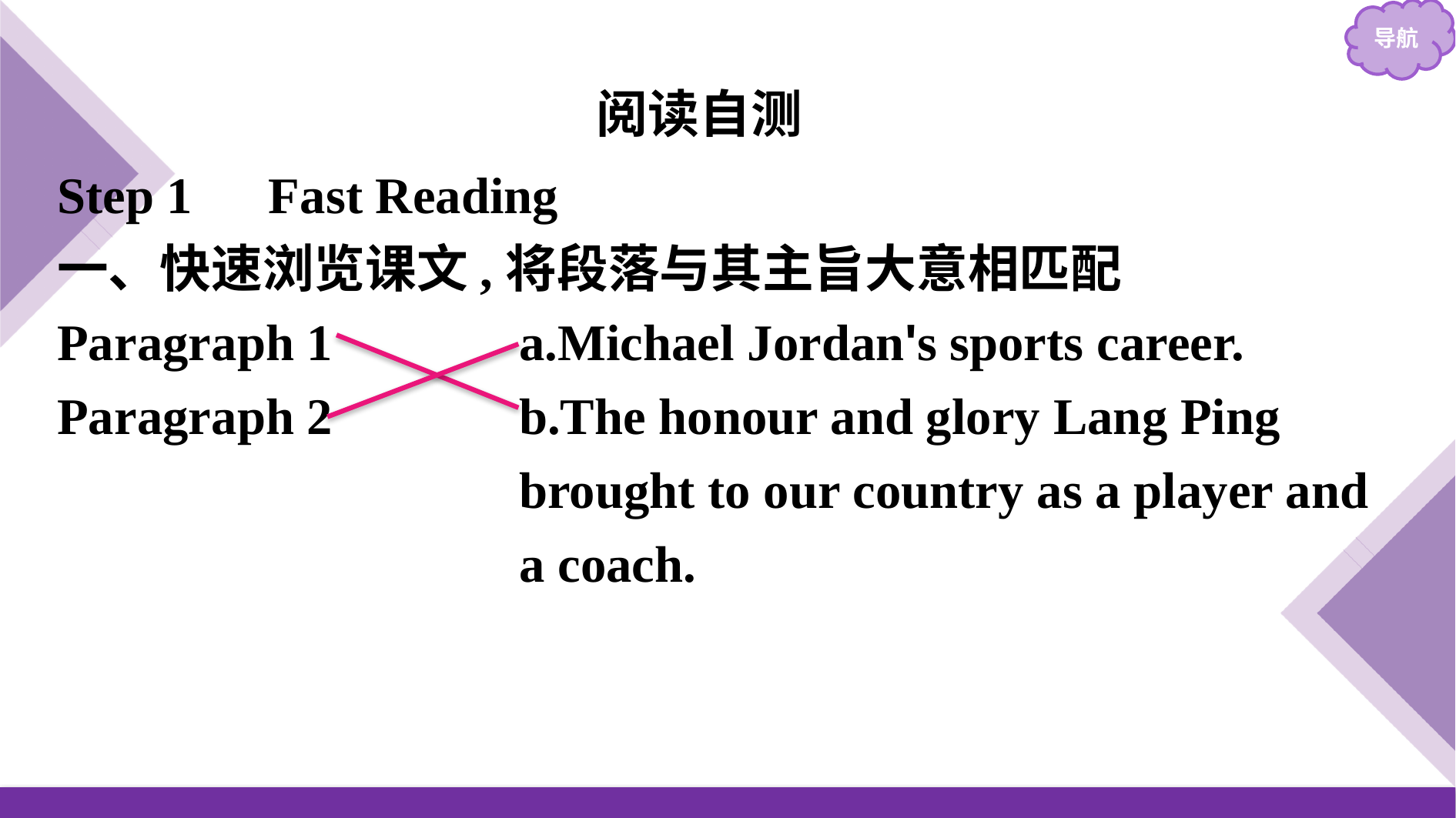

阅读自测
Step 1　Fast Reading
一、快速浏览课文,将段落与其主旨大意相匹配
Paragraph 1　　　	a.Michael Jordan's sports career.
Paragraph 2			b.The honour and glory Lang Ping
					brought to our country as a player and
					a coach.